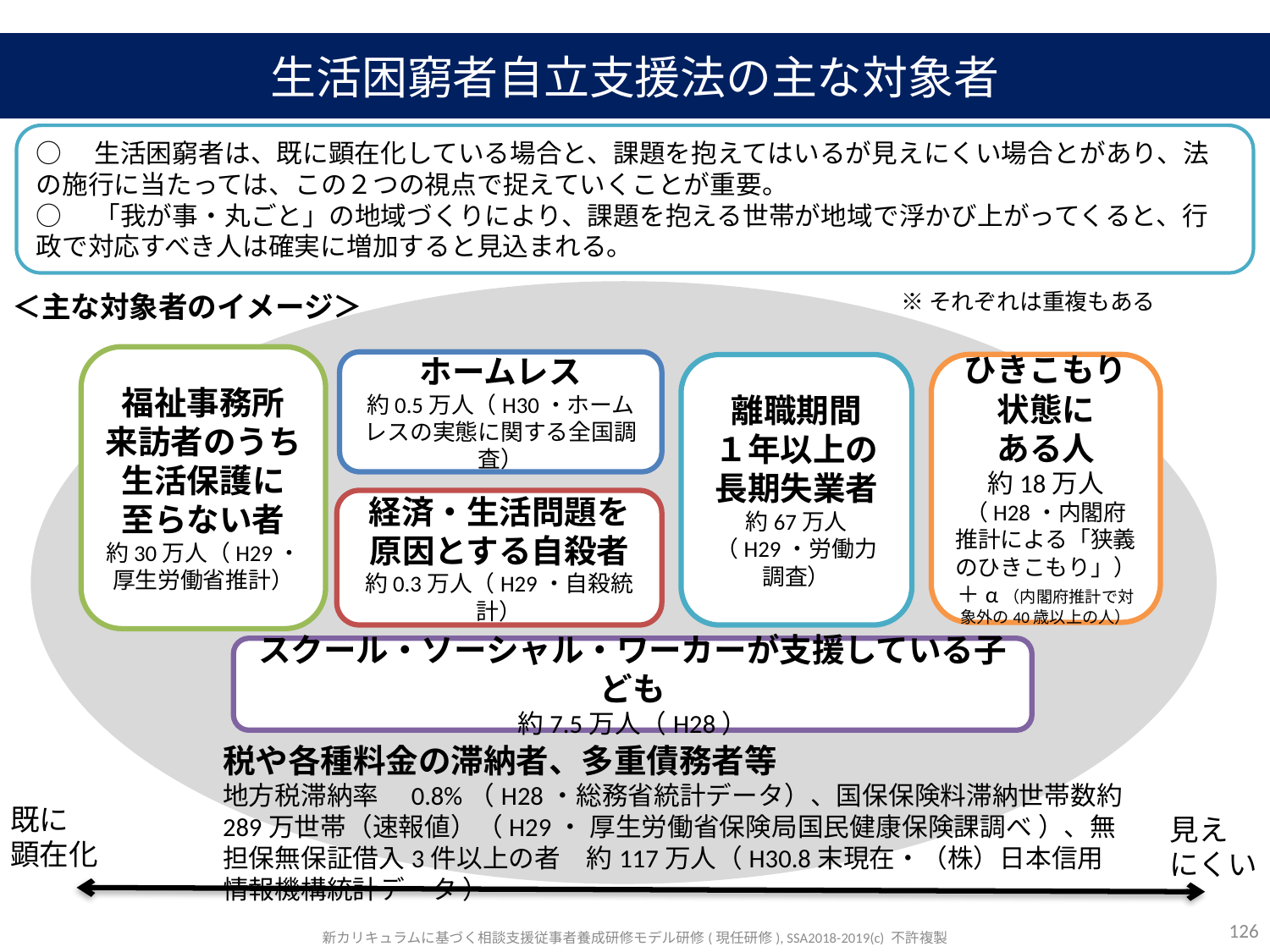

生活困窮者自立支援法の主な対象者
○　生活困窮者は、既に顕在化している場合と、課題を抱えてはいるが見えにくい場合とがあり、法の施行に当たっては、この２つの視点で捉えていくことが重要。
○　「我が事・丸ごと」の地域づくりにより、課題を抱える世帯が地域で浮かび上がってくると、行政で対応すべき人は確実に増加すると見込まれる。

※それぞれは重複もある
＜主な対象者のイメージ＞
福祉事務所
来訪者のうち
生活保護に
至らない者
約30万人（H29・厚生労働省推計）
ホームレス
約0.5万人（H30・ホームレスの実態に関する全国調査）
離職期間
１年以上の長期失業者
約67万人（H29・労働力調査）
ひきこもり
状態に
ある人
約18万人（H28・内閣府推計による「狭義のひきこもり」）＋α（内閣府推計で対象外の40歳以上の人）
経済・生活問題を
原因とする自殺者
約0.3万人（H29・自殺統計）
スクール・ソーシャル・ワーカーが支援している子ども
約7.5万人（H28）
税や各種料金の滞納者、多重債務者等
地方税滞納率　0.8%（H28・総務省統計データ）、国保保険料滞納世帯数約289万世帯（速報値）（H29・ 厚生労働省保険局国民健康保険課調べ ）、無担保無保証借入3件以上の者　約117万人（H30.8末現在・（株）日本信用情報機構統計データ ）
既に
顕在化
見え
にくい
126
新カリキュラムに基づく相談支援従事者養成研修モデル研修(現任研修), SSA2018-2019(c) 不許複製